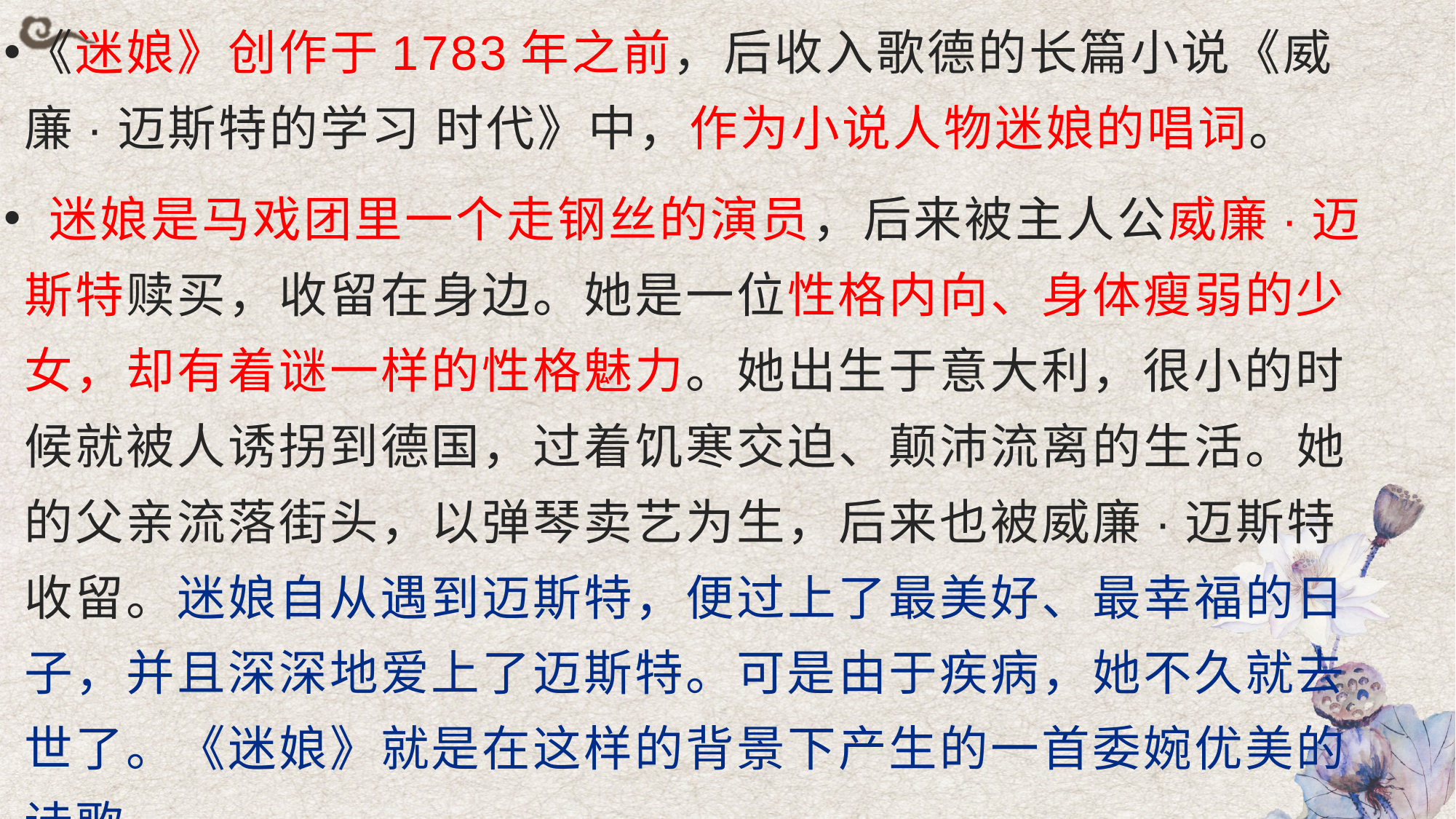

《迷娘》创作于1783年之前，后收入歌德的长篇小说《威廉·迈斯特的学习 时代》中，作为小说人物迷娘的唱词。
 迷娘是马戏团里一个走钢丝的演员，后来被主人公威廉·迈斯特赎买，收留在身边。她是一位性格内向、身体瘦弱的少女，却有着谜一样的性格魅力。她出生于意大利，很小的时候就被人诱拐到德国，过着饥寒交迫、颠沛流离的生活。她的父亲流落街头，以弹琴卖艺为生，后来也被威廉·迈斯特收留。迷娘自从遇到迈斯特，便过上了最美好、最幸福的日子，并且深深地爱上了迈斯特。可是由于疾病，她不久就去世了。《迷娘》就是在这样的背景下产生的一首委婉优美的诗歌。
#